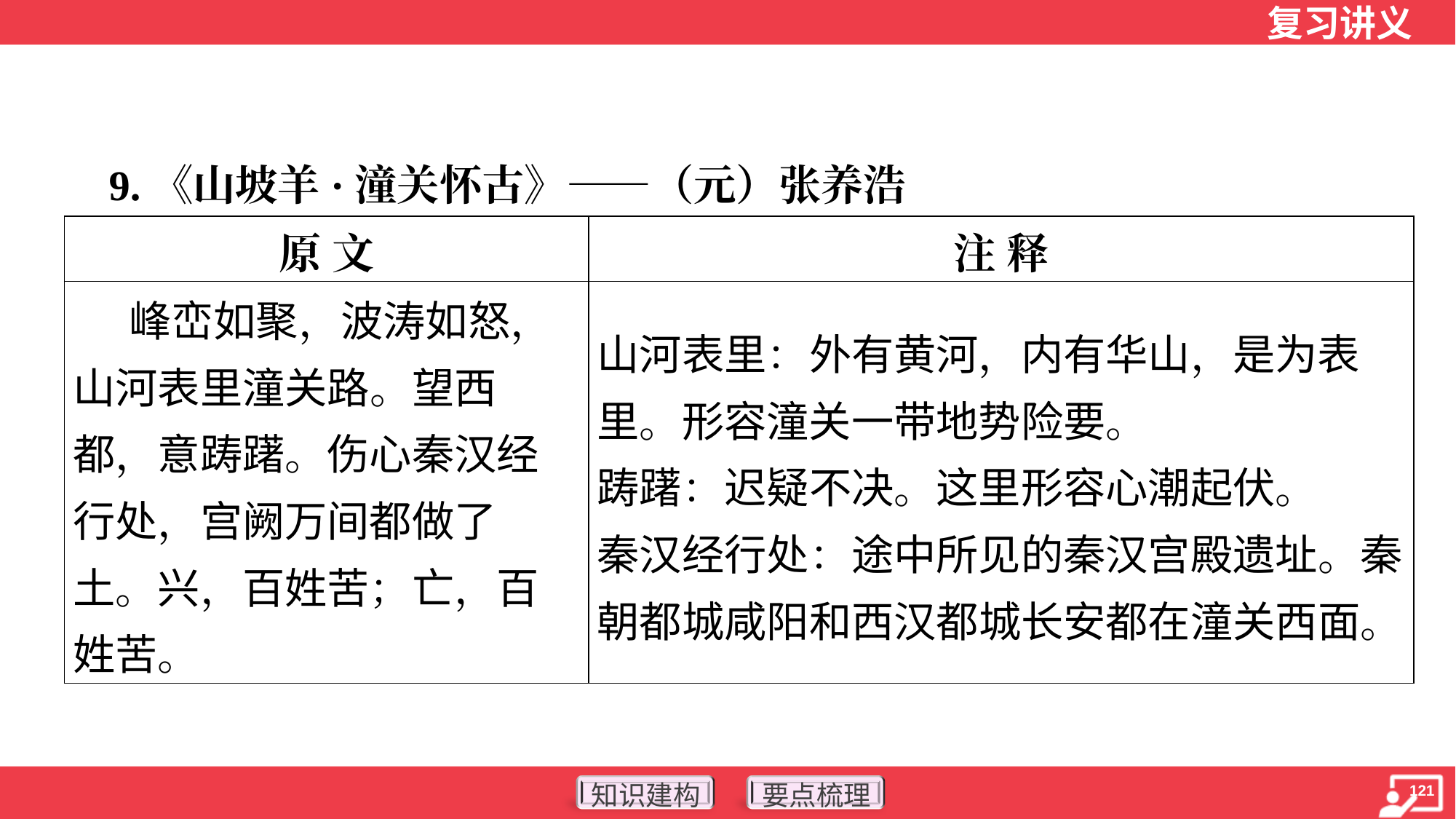

9.《山坡羊·潼关怀古》——（元）张养浩
| 原 文 | 注 释 |
| --- | --- |
| 峰峦如聚，波涛如怒，山河表里潼关路。望西都，意踌躇。伤心秦汉经行处，宫阙万间都做了土。兴，百姓苦；亡，百姓苦。 | 山河表里：外有黄河，内有华山，是为表 里。形容潼关一带地势险要。 踌躇：迟疑不决。这里形容心潮起伏。 秦汉经行处：途中所见的秦汉宫殿遗址。秦朝都城咸阳和西汉都城长安都在潼关西面。 |